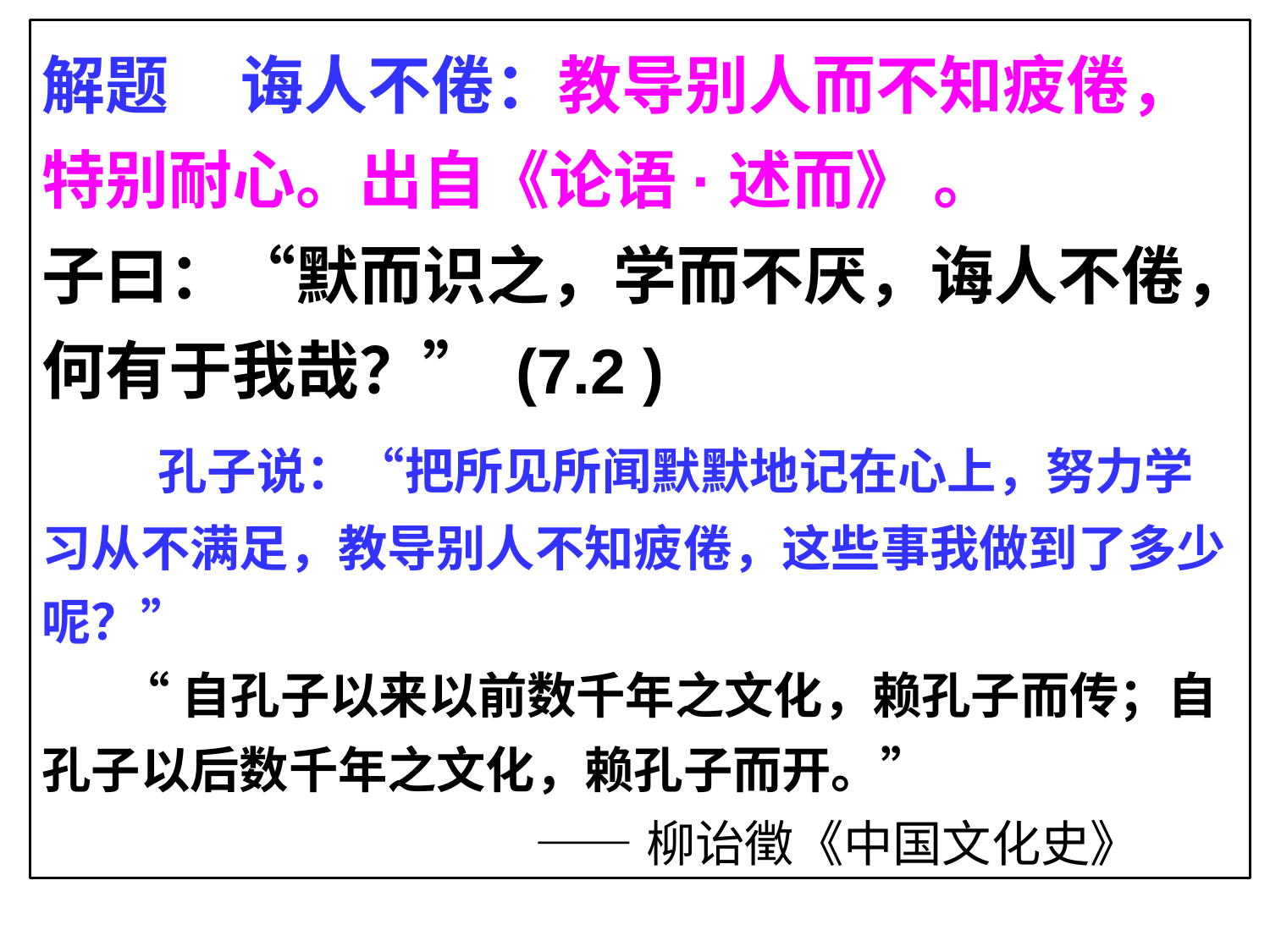

解题     诲人不倦：教导别人而不知疲倦，特别耐心。出自《论语·述而》 。
子曰：“默而识之，学而不厌，诲人不倦，何有于我哉？” (7.2 )
       孔子说：“把所见所闻默默地记在心上，努力学习从不满足，教导别人不知疲倦，这些事我做到了多少呢？”
       “自孔子以来以前数千年之文化，赖孔子而传；自孔子以后数千年之文化，赖孔子而开。”
                                            ——柳诒徵《中国文化史》